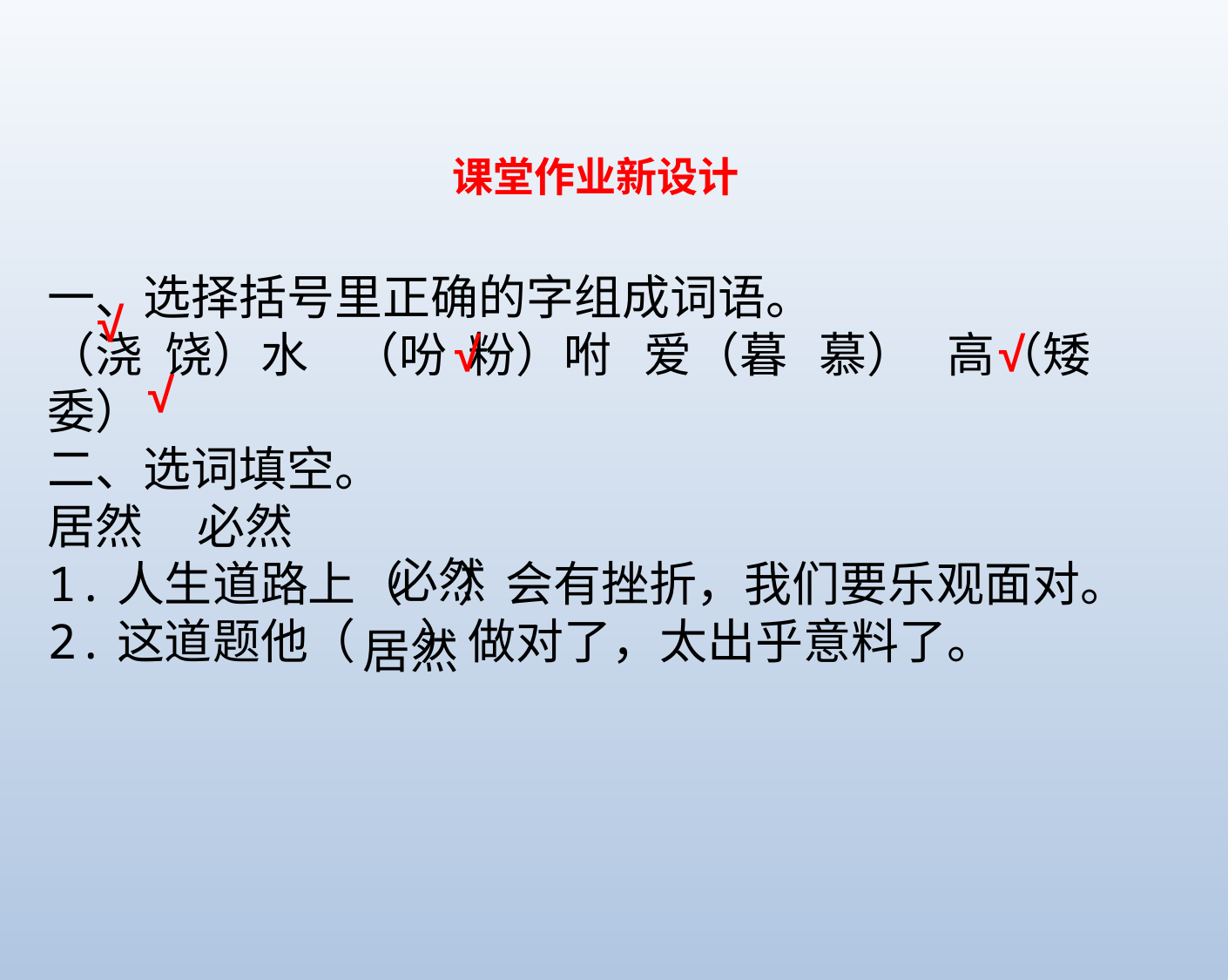

课堂作业新设计
一、选择括号里正确的字组成词语。
（浇  饶）水    （吩  粉）咐   爱（暮   慕）   高（矮    委）
二、选词填空。
居然     必然
1.人生道路上（     ）会有挫折，我们要乐观面对。
2.这道题他（      ）做对了，太出乎意料了。

√
√
√
√
必然
居然